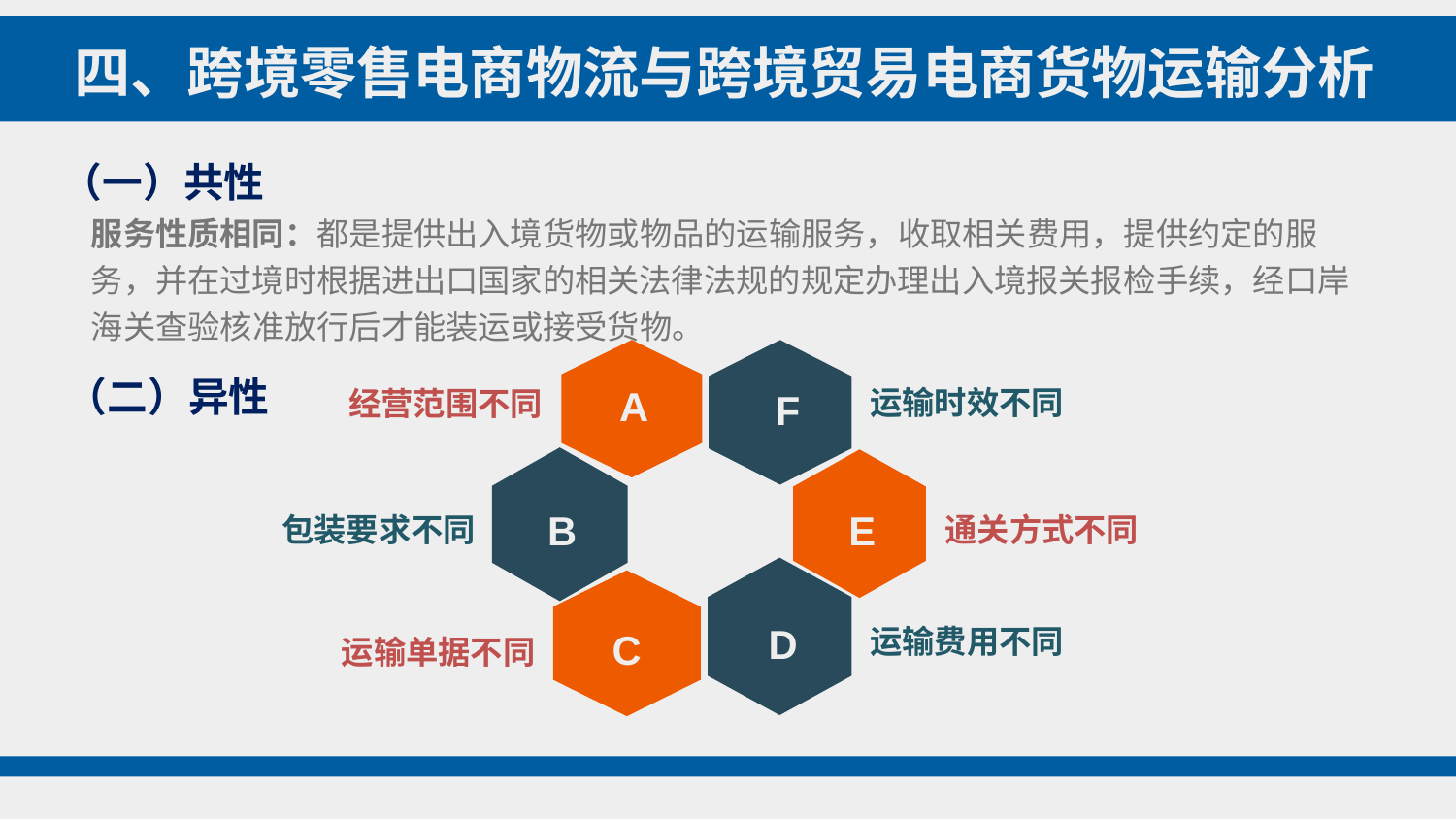

四、跨境零售电商物流与跨境贸易电商货物运输分析
（一）共性
服务性质相同：都是提供出入境货物或物品的运输服务，收取相关费用，提供约定的服务，并在过境时根据进出口国家的相关法律法规的规定办理出入境报关报检手续，经口岸海关查验核准放行后才能装运或接受货物。

（二）异性
A
运输时效不同
经营范围不同
F

B
E
包装要求不同
通关方式不同

D
运输费用不同
C
运输单据不同